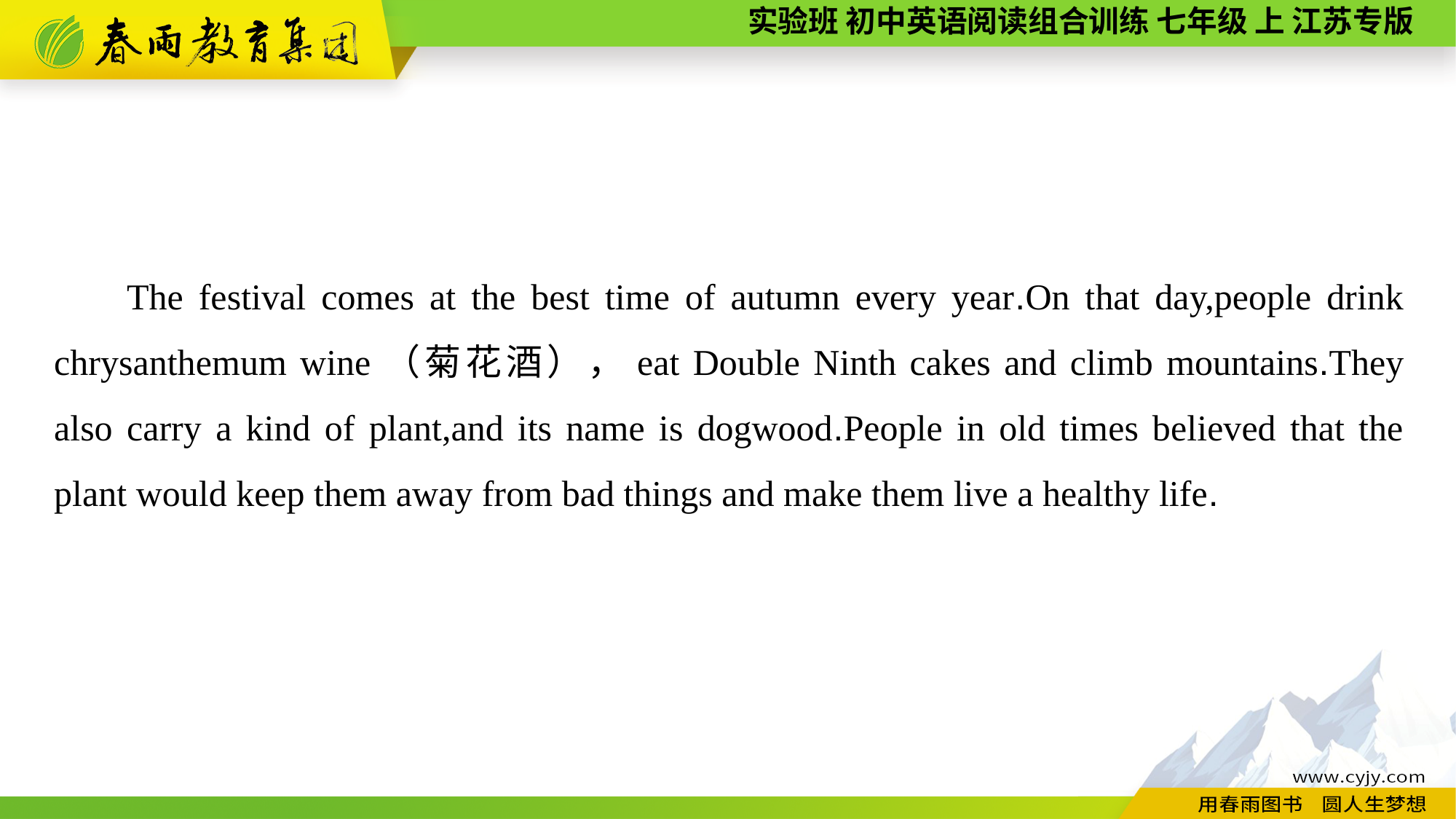

The festival comes at the best time of autumn every year.On that day,people drink chrysanthemum wine（菊花酒），eat Double Ninth cakes and climb mountains.They also carry a kind of plant,and its name is dogwood.People in old times believed that the plant would keep them away from bad things and make them live a healthy life.